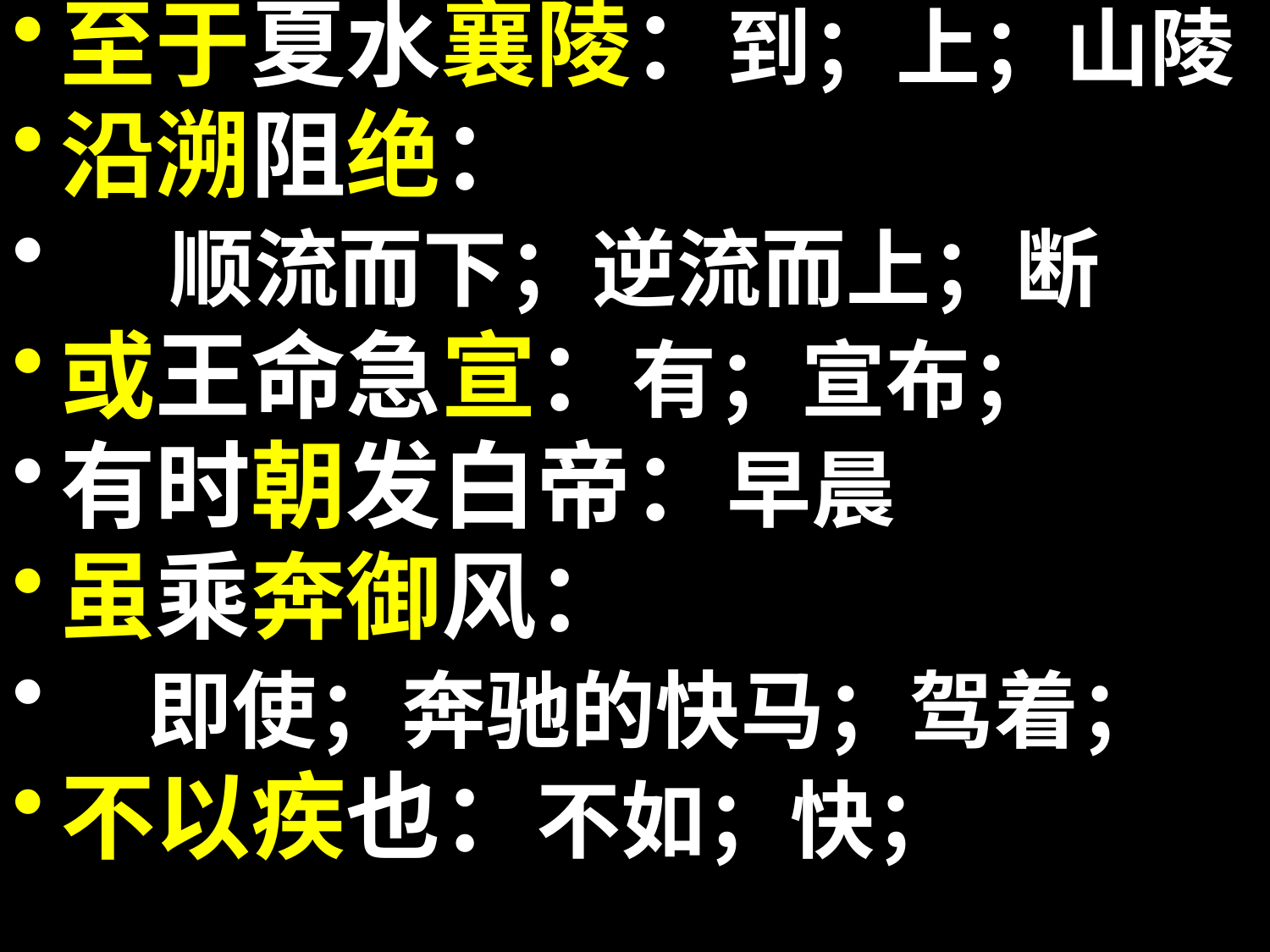

至于夏水襄陵：到；上；山陵
沿溯阻绝：
    顺流而下；逆流而上；断
或王命急宣：有；宣布；
有时朝发白帝：早晨
虽乘奔御风：
   即使；奔驰的快马；驾着；
不以疾也：不如；快；